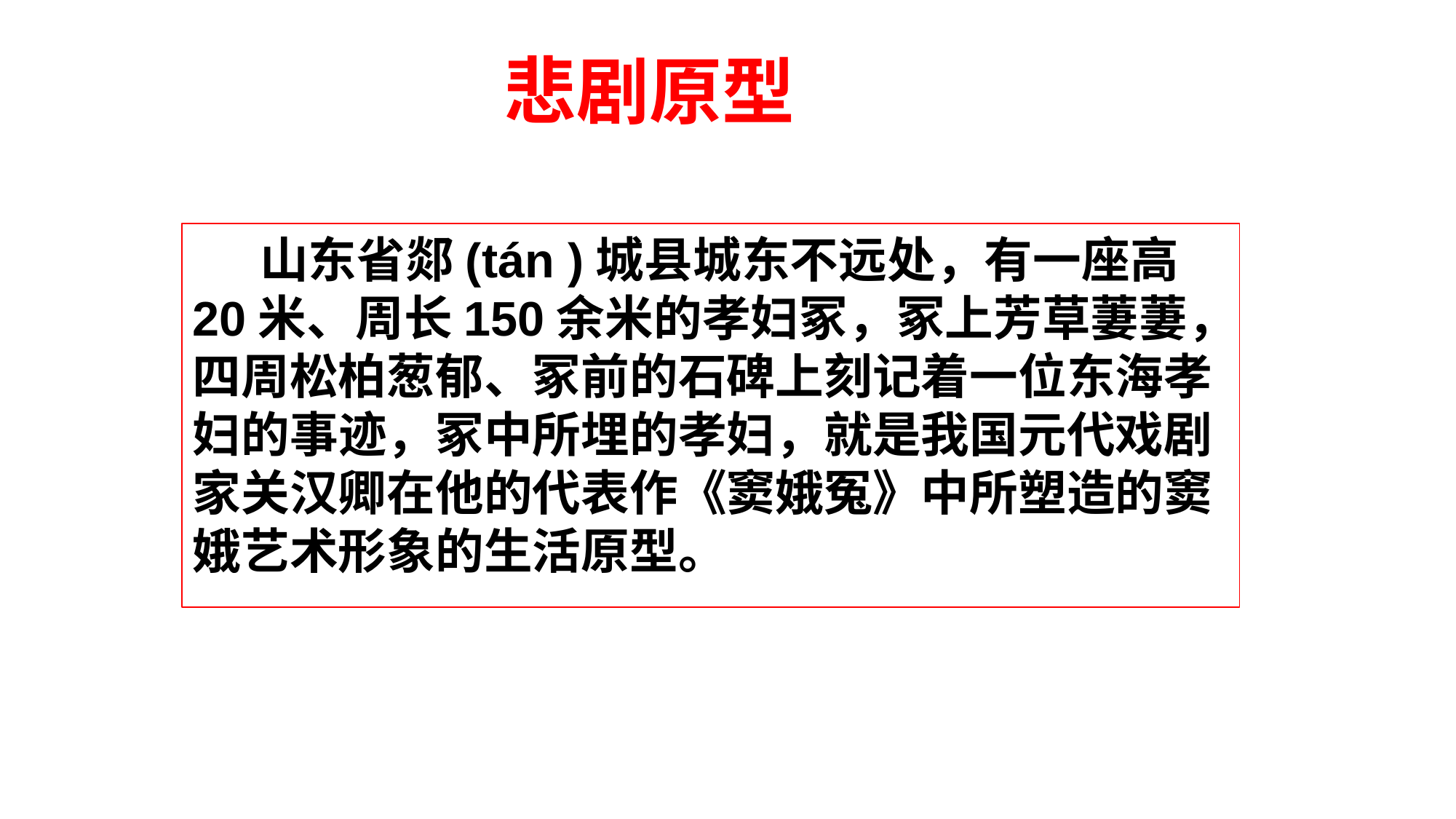

# 悲剧原型
     山东省郯(tán )城县城东不远处，有一座高20米、周长150余米的孝妇冢，冢上芳草萋萋，四周松柏葱郁、冢前的石碑上刻记着一位东海孝妇的事迹，冢中所埋的孝妇，就是我国元代戏剧家关汉卿在他的代表作《窦娥冤》中所塑造的窦娥艺术形象的生活原型。